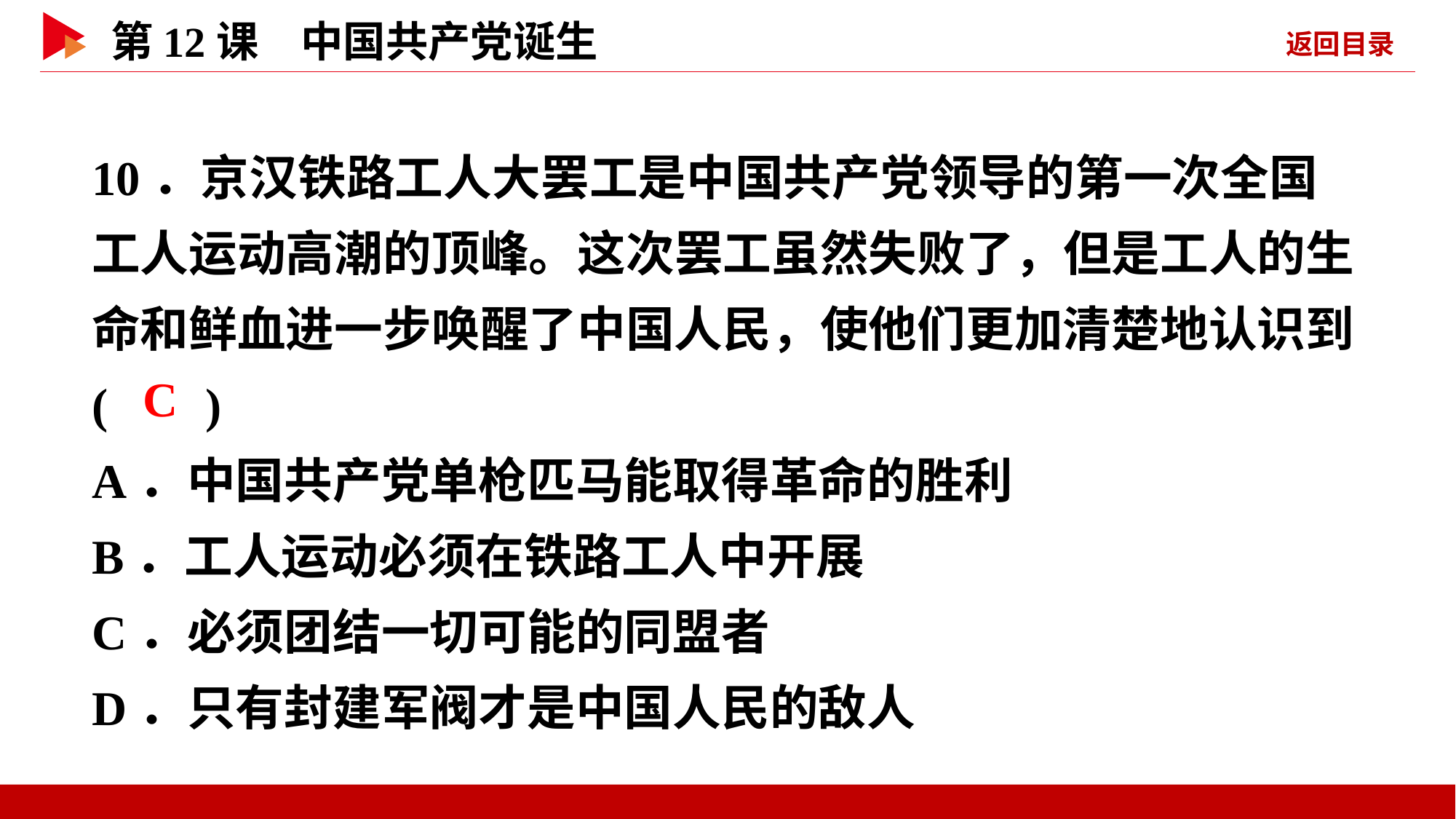

10．京汉铁路工人大罢工是中国共产党领导的第一次全国工人运动高潮的顶峰。这次罢工虽然失败了，但是工人的生命和鲜血进一步唤醒了中国人民，使他们更加清楚地认识到(        )
A．中国共产党单枪匹马能取得革命的胜利
B．工人运动必须在铁路工人中开展
C．必须团结一切可能的同盟者
D．只有封建军阀才是中国人民的敌人
   C